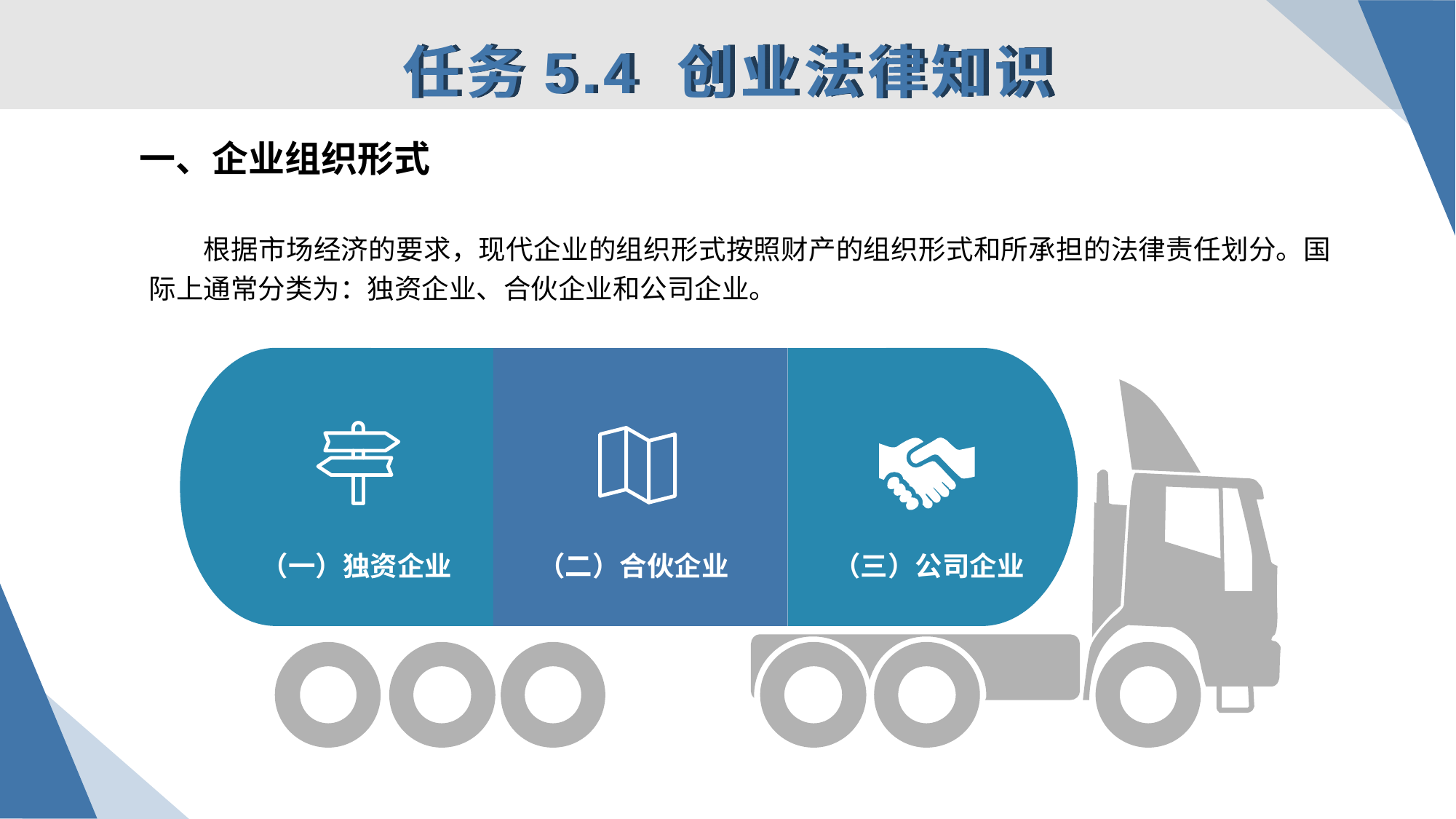

任务5.4 创业法律知识
一、企业组织形式
根据市场经济的要求，现代企业的组织形式按照财产的组织形式和所承担的法律责任划分。国际上通常分类为：独资企业、合伙企业和公司企业。

（三）公司企业
（一）独资企业
（二）合伙企业